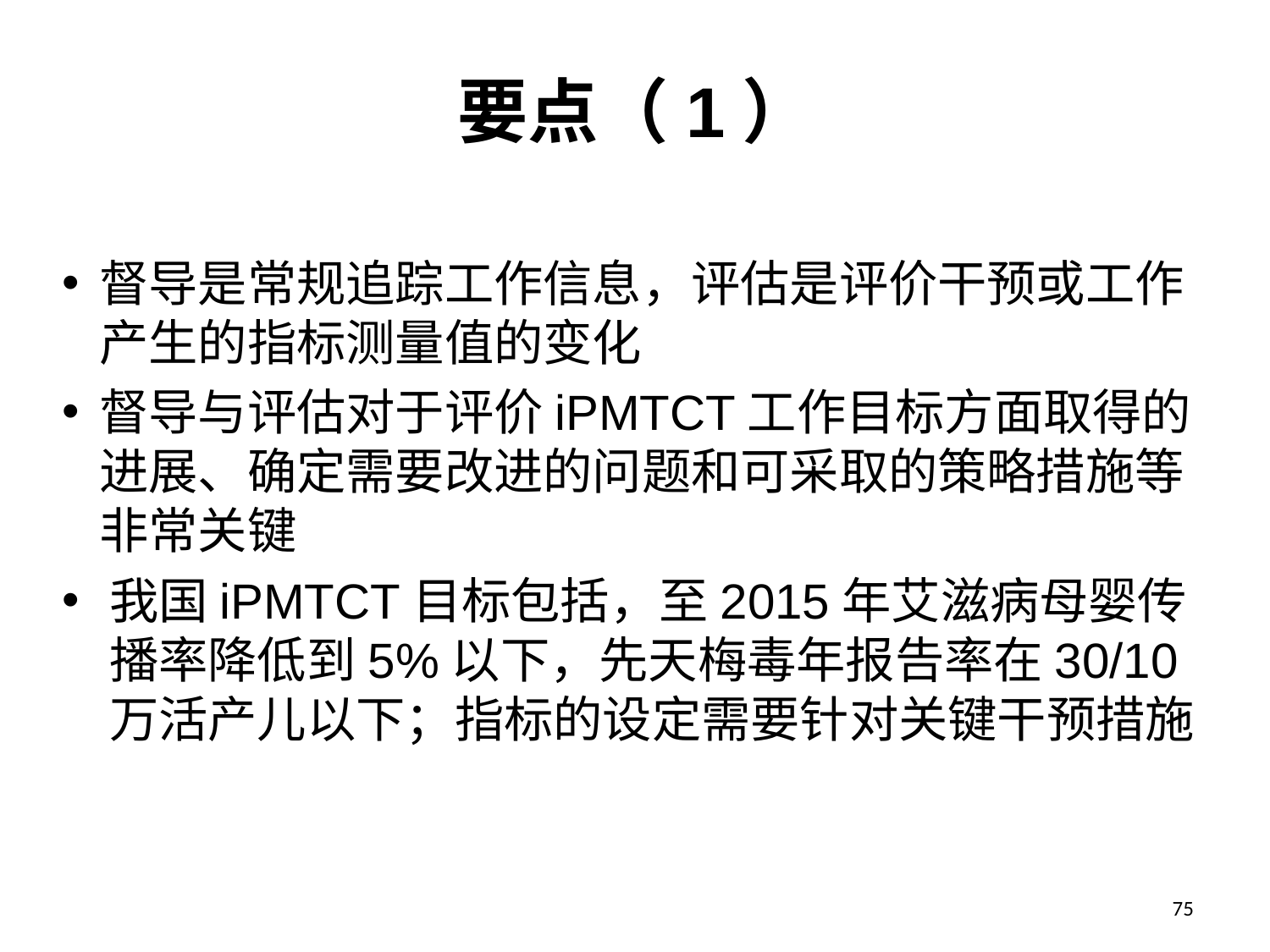

# 要点（1）
督导是常规追踪工作信息，评估是评价干预或工作产生的指标测量值的变化
督导与评估对于评价iPMTCT工作目标方面取得的进展、确定需要改进的问题和可采取的策略措施等非常关键
我国iPMTCT目标包括，至2015年艾滋病母婴传播率降低到5%以下，先天梅毒年报告率在30/10万活产儿以下；指标的设定需要针对关键干预措施
75